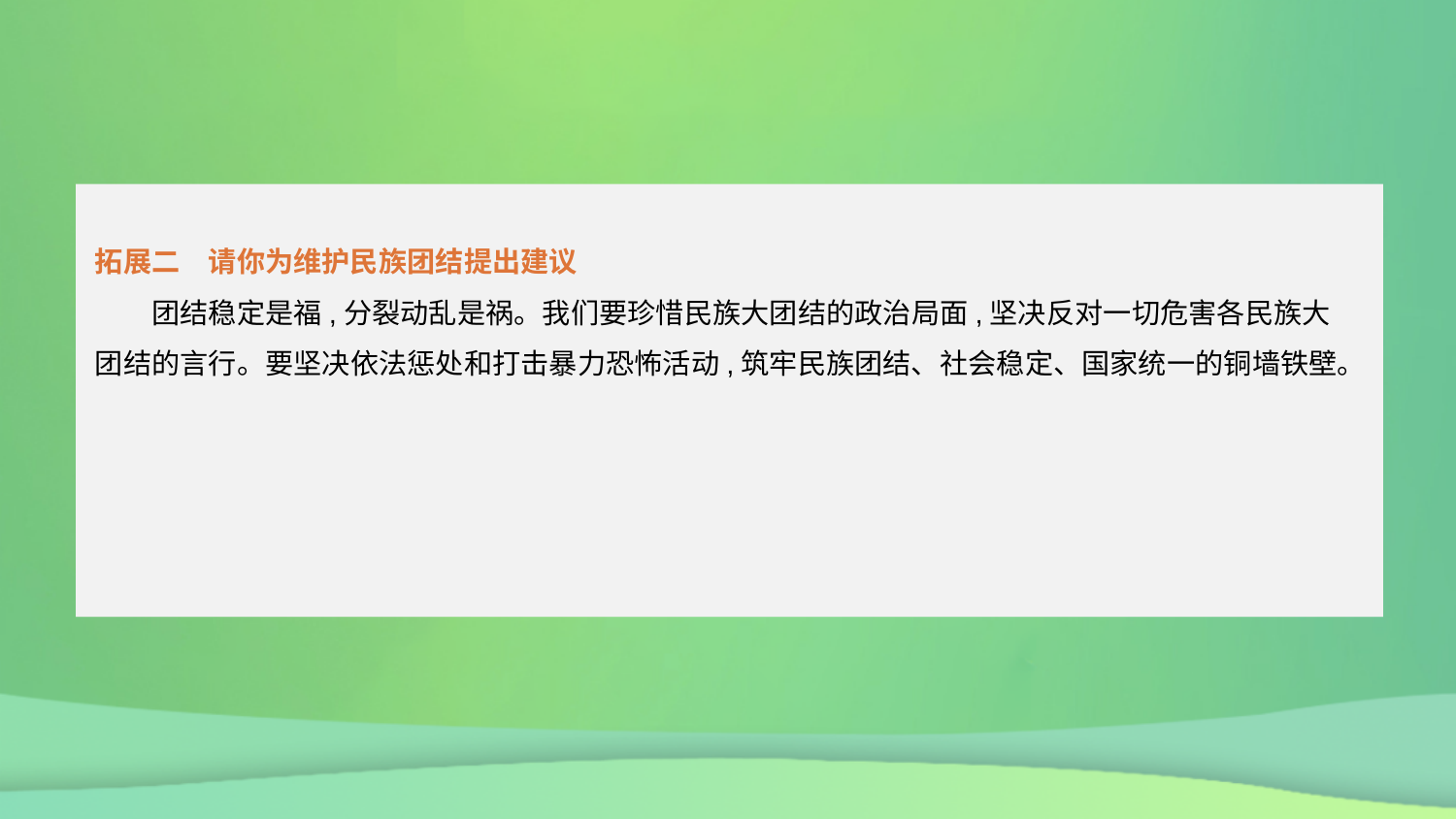

拓展二　请你为维护民族团结提出建议
　　团结稳定是福,分裂动乱是祸。我们要珍惜民族大团结的政治局面,坚决反对一切危害各民族大团结的言行。要坚决依法惩处和打击暴力恐怖活动,筑牢民族团结、社会稳定、国家统一的铜墙铁壁。